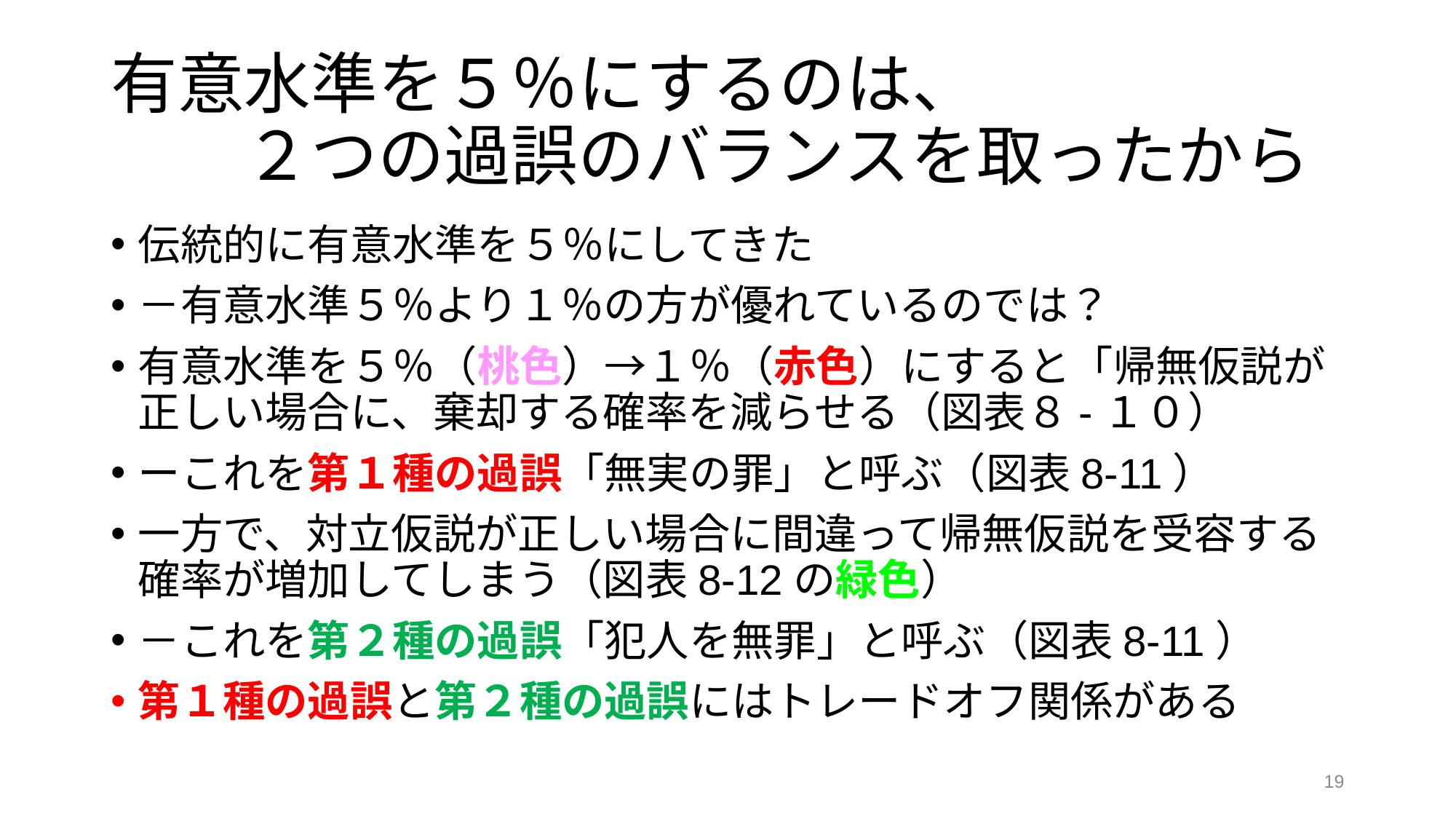

# 有意水準を５％にするのは、 　　２つの過誤のバランスを取ったから
伝統的に有意水準を５％にしてきた
－有意水準５％より１％の方が優れているのでは？
有意水準を５％（桃色）→１％（赤色）にすると「帰無仮説が正しい場合に、棄却する確率を減らせる（図表８-１０）
ーこれを第１種の過誤「無実の罪」と呼ぶ（図表8-11）
一方で、対立仮説が正しい場合に間違って帰無仮説を受容する確率が増加してしまう（図表8-12の緑色）
－これを第２種の過誤「犯人を無罪」と呼ぶ（図表8-11）
第１種の過誤と第２種の過誤にはトレードオフ関係がある

19